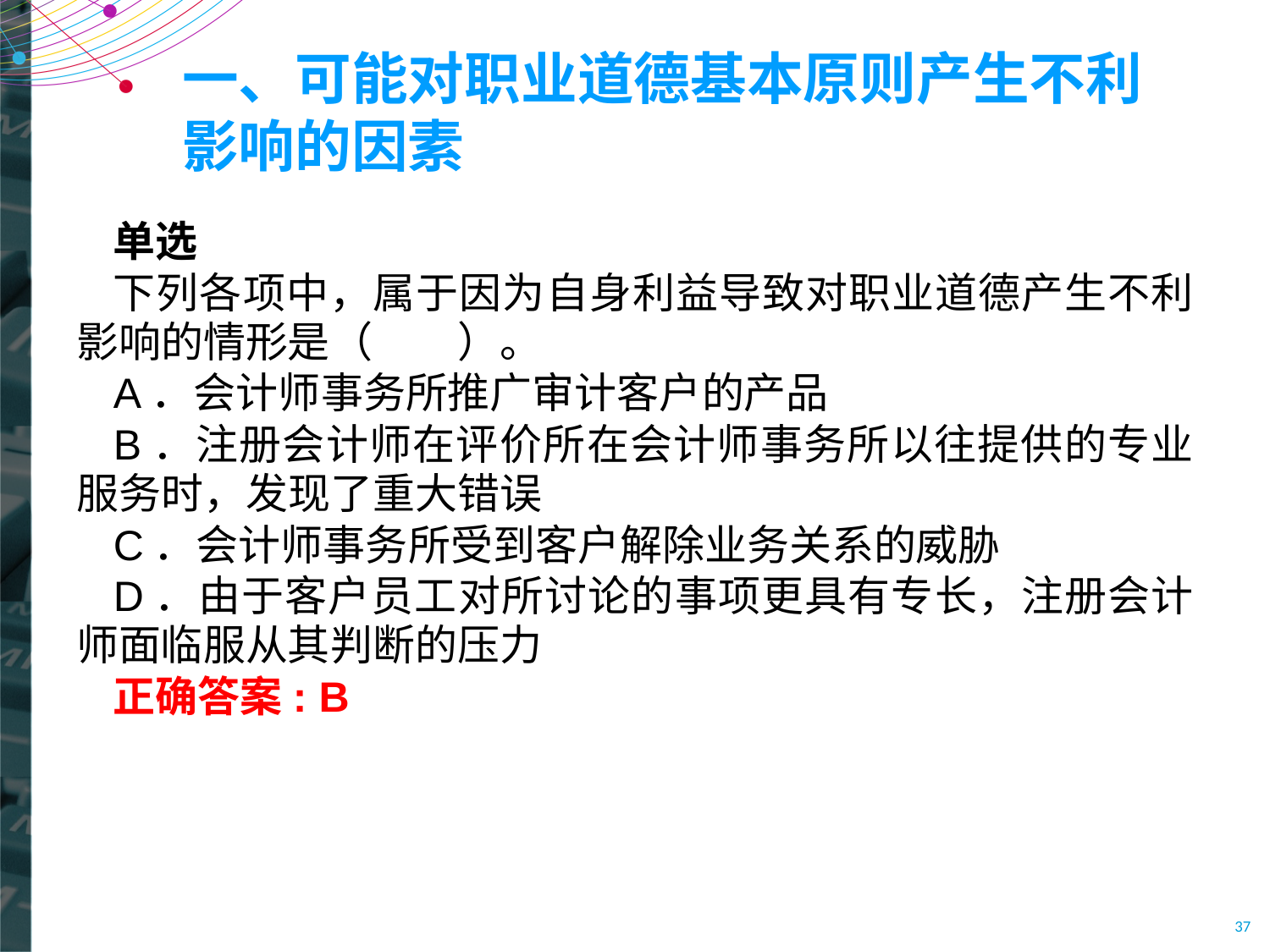

# 一、可能对职业道德基本原则产生不利影响的因素

单选
下列各项中，属于因为自身利益导致对职业道德产生不利影响的情形是（　　）。
A．会计师事务所推广审计客户的产品
B．注册会计师在评价所在会计师事务所以往提供的专业服务时，发现了重大错误
C．会计师事务所受到客户解除业务关系的威胁
D．由于客户员工对所讨论的事项更具有专长，注册会计师面临服从其判断的压力
正确答案: B